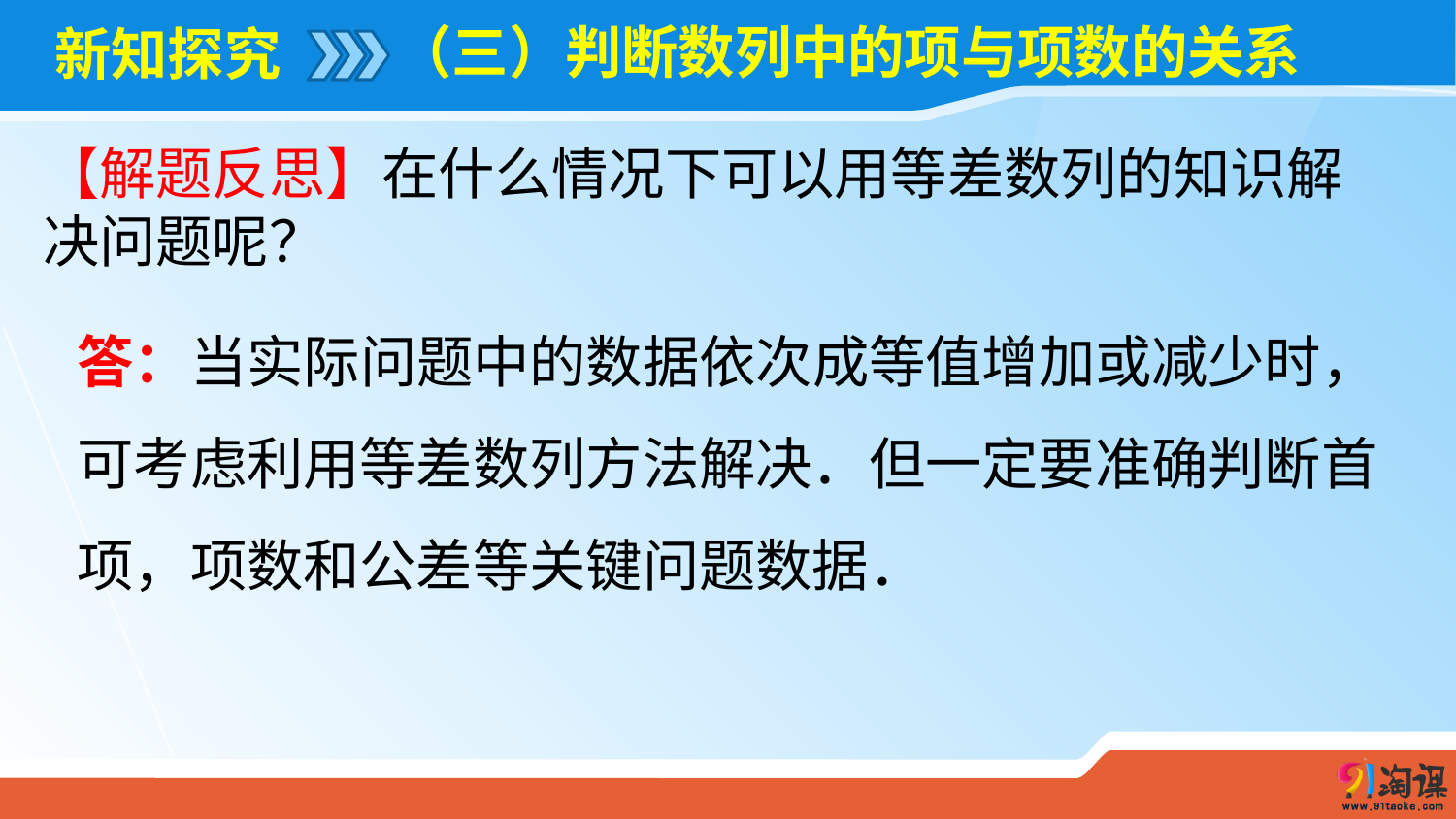

（三）判断数列中的项与项数的关系
# 新知探究
【解题反思】在什么情况下可以用等差数列的知识解决问题呢？

答：当实际问题中的数据依次成等值增加或减少时，可考虑利用等差数列方法解决．但一定要准确判断首项，项数和公差等关键问题数据．